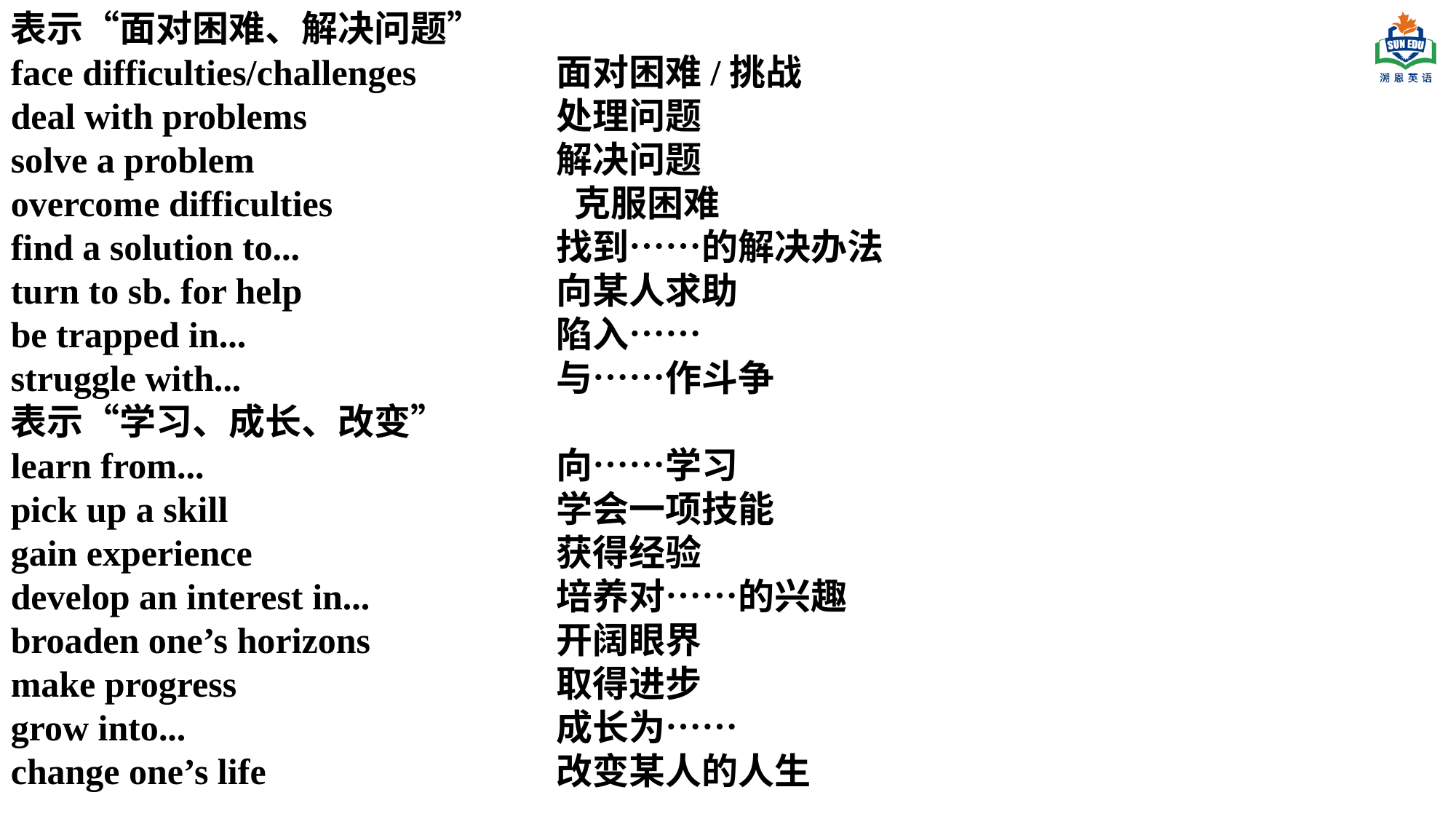

表示“面对困难、解决问题”
face difficulties/challenges 		面对困难/挑战
deal with problems 			处理问题
solve a problem 			解决问题
overcome difficulties			 克服困难
find a solution to... 			找到……的解决办法
turn to sb. for help 			向某人求助
be trapped in... 			陷入……
struggle with... 			与……作斗争
表示“学习、成长、改变”
learn from... 				向……学习
pick up a skill 			学会一项技能
gain experience 			获得经验
develop an interest in... 		培养对……的兴趣
broaden one’s horizons 		开阔眼界
make progress 			取得进步
grow into... 				成长为……
change one’s life 			改变某人的人生